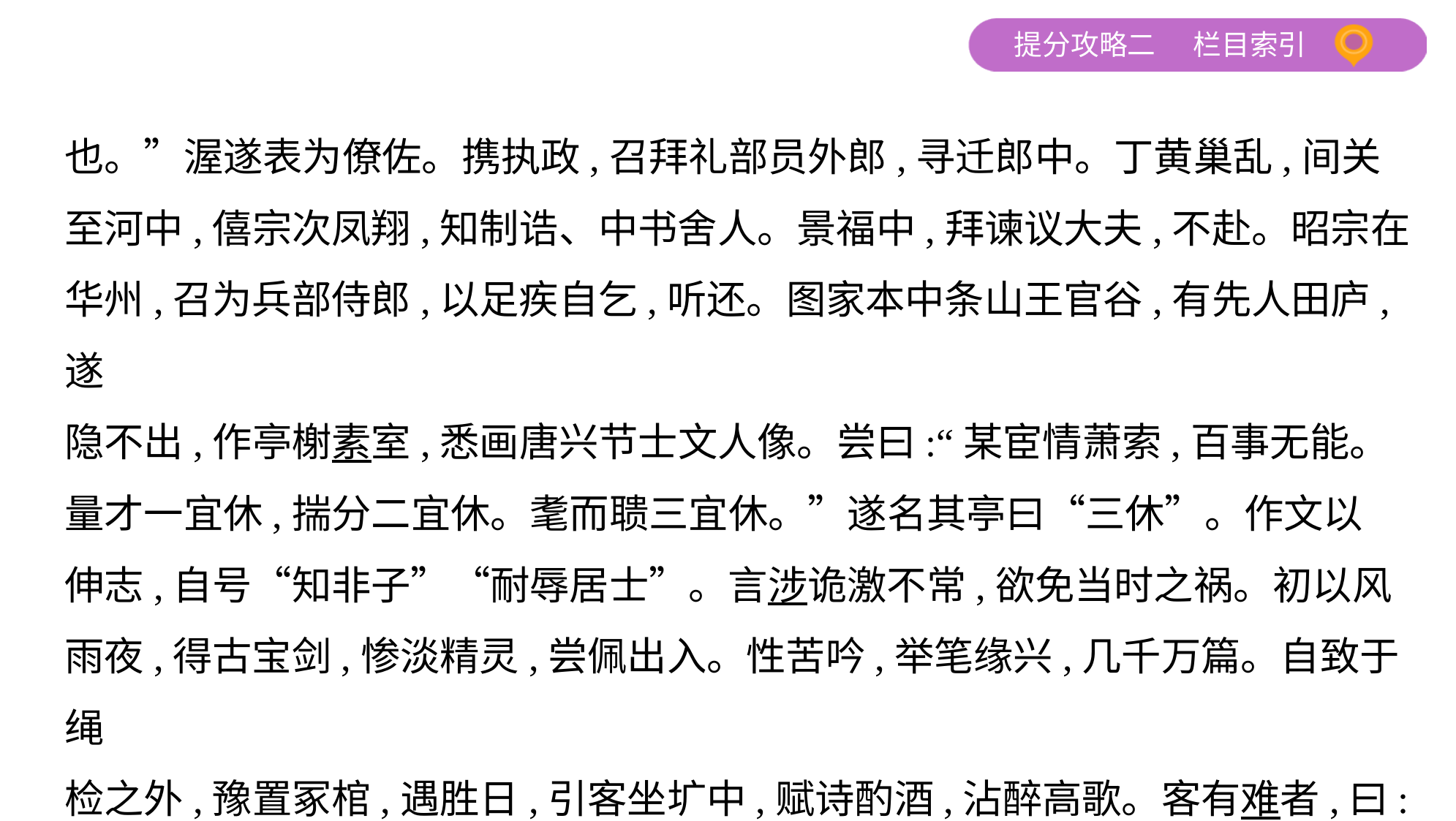

也。”渥遂表为僚佐。携执政,召拜礼部员外郎,寻迁郎中。丁黄巢乱,间关
至河中,僖宗次凤翔,知制诰、中书舍人。景福中,拜谏议大夫,不赴。昭宗在
华州,召为兵部侍郎,以足疾自乞,听还。图家本中条山王官谷,有先人田庐,遂
隐不出,作亭榭素室,悉画唐兴节士文人像。尝曰:“某宦情萧索,百事无能。
量才一宜休,揣分二宜休。耄而聩三宜休。”遂名其亭曰“三休”。作文以
伸志,自号“知非子”“耐辱居士”。言涉诡激不常,欲免当时之祸。初以风
雨夜,得古宝剑,惨淡精灵,尝佩出入。性苦吟,举笔缘兴,几千万篇。自致于绳
检之外,豫置冢棺,遇胜日,引客坐圹中,赋诗酌酒,沾醉高歌。客有难者,曰:
“君何不广耶?生死一致,吾宁暂游此中哉。”岁时祠祷,与闾里父老鼓舞相